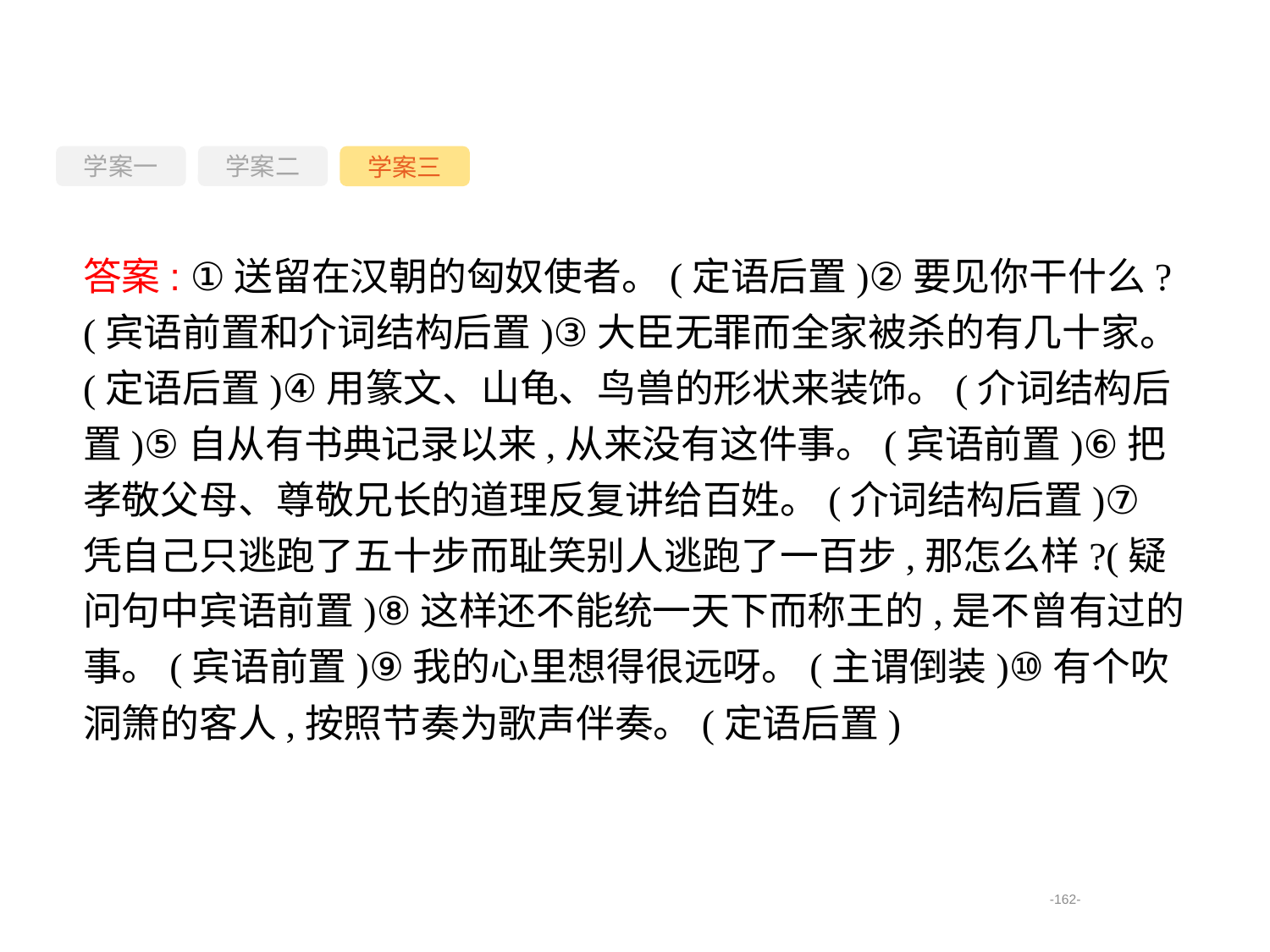

学案一
学案三
学案二
答案: ①送留在汉朝的匈奴使者。(定语后置)②要见你干什么?(宾语前置和介词结构后置)③大臣无罪而全家被杀的有几十家。(定语后置)④用篆文、山龟、鸟兽的形状来装饰。(介词结构后置)⑤自从有书典记录以来,从来没有这件事。(宾语前置)⑥把孝敬父母、尊敬兄长的道理反复讲给百姓。(介词结构后置)⑦凭自己只逃跑了五十步而耻笑别人逃跑了一百步,那怎么样?(疑问句中宾语前置)⑧这样还不能统一天下而称王的,是不曾有过的事。(宾语前置)⑨我的心里想得很远呀。(主谓倒装)⑩有个吹洞箫的客人,按照节奏为歌声伴奏。(定语后置)
-162-